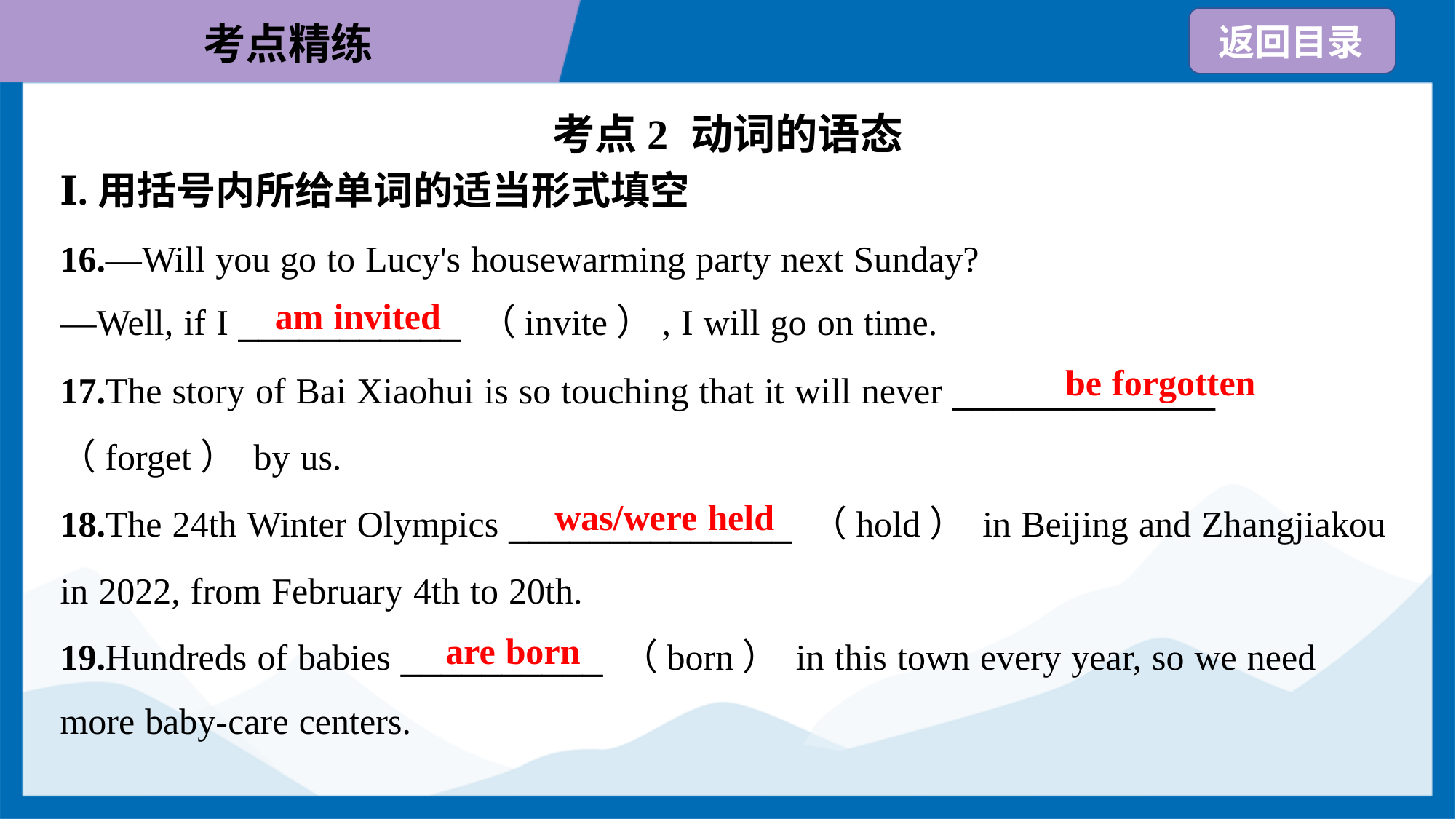

考点2 动词的语态
Ⅰ.用括号内所给单词的适当形式填空
16.—Will you go to Lucy's housewarming party next Sunday?
—Well, if I ___________ （invite）, I will go on time.
am invited
be forgotten
17.The story of Bai Xiaohui is so touching that it will never _____________
（forget） by us.
18.The 24th Winter Olympics ______________ （hold） in Beijing and Zhangjiakou
in 2022, from February 4th to 20th.
19.Hundreds of babies __________ （born） in this town every year, so we need
more baby-care centers.
was/were held
are born